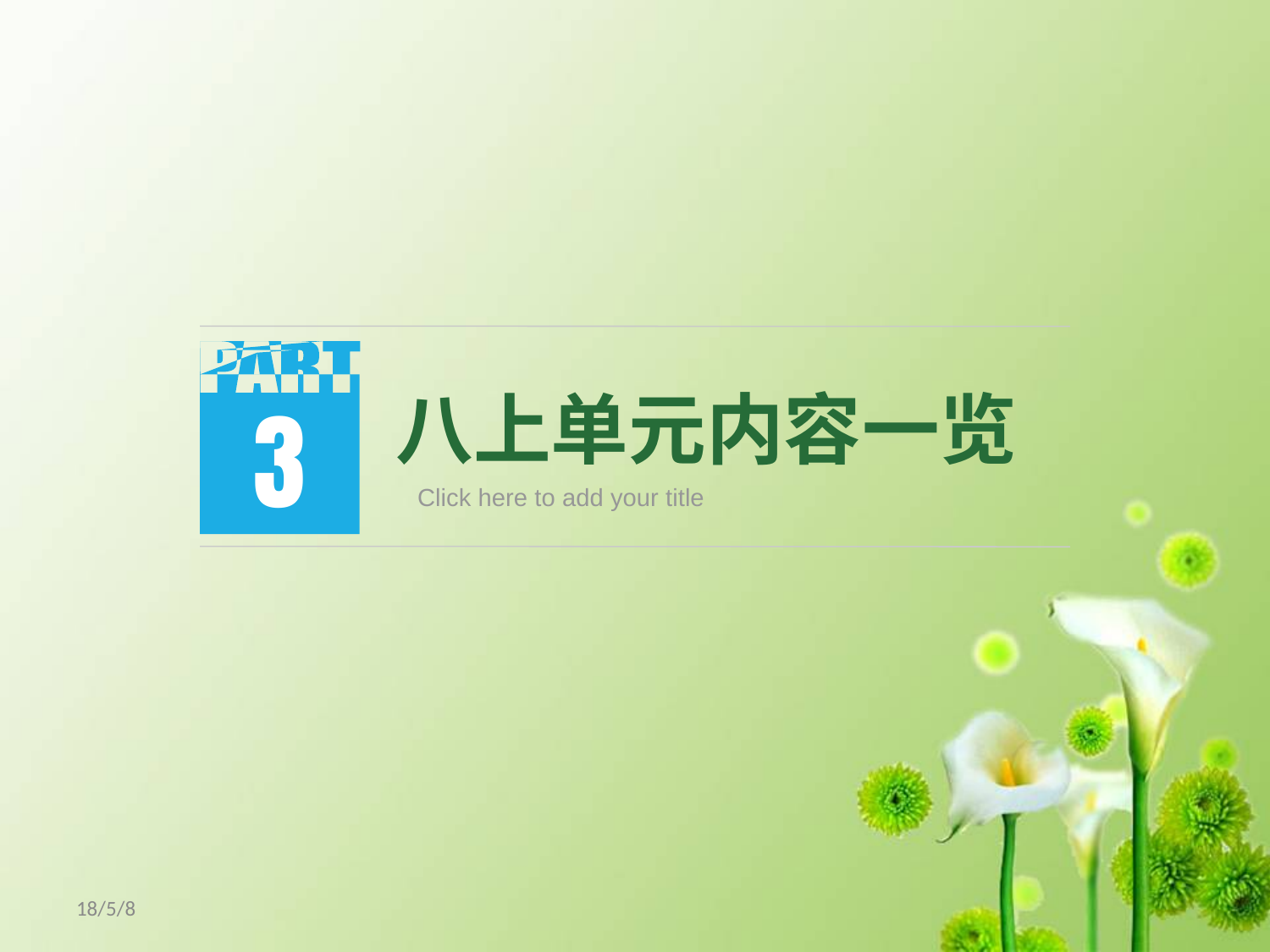

3
 八上单元内容一览
Click here to add your title

18/5/8